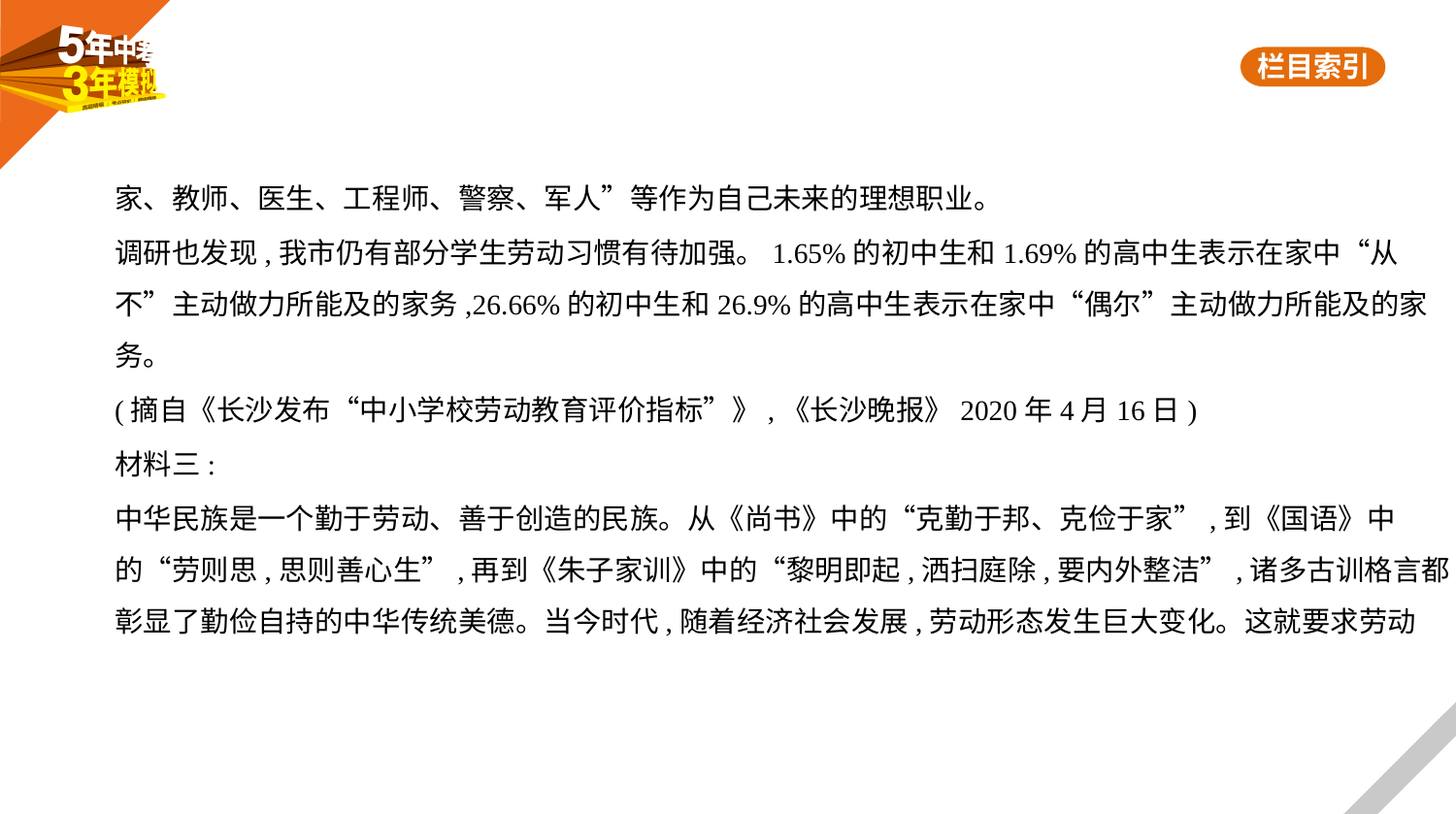

家、教师、医生、工程师、警察、军人”等作为自己未来的理想职业。
调研也发现,我市仍有部分学生劳动习惯有待加强。1.65%的初中生和1.69%的高中生表示在家中“从
不”主动做力所能及的家务,26.66%的初中生和26.9%的高中生表示在家中“偶尔”主动做力所能及的家
务。
(摘自《长沙发布“中小学校劳动教育评价指标”》,《长沙晚报》2020年4月16日)
材料三:
中华民族是一个勤于劳动、善于创造的民族。从《尚书》中的“克勤于邦、克俭于家”,到《国语》中
的“劳则思,思则善心生”,再到《朱子家训》中的“黎明即起,洒扫庭除,要内外整洁”,诸多古训格言都
彰显了勤俭自持的中华传统美德。当今时代,随着经济社会发展,劳动形态发生巨大变化。这就要求劳动